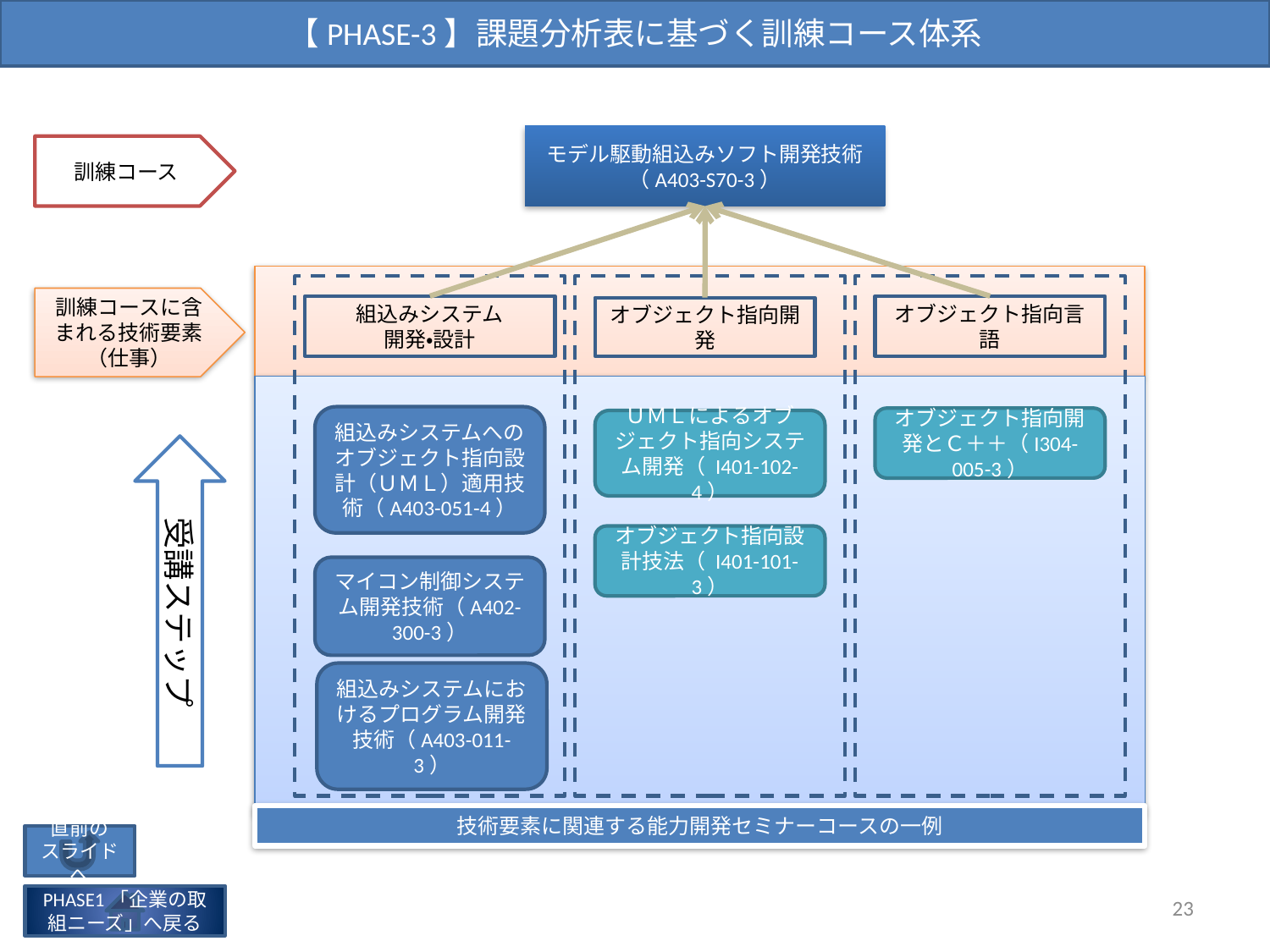

【PHASE-3】課題分析表に基づく訓練コース体系
モデル駆動組込みソフト開発技術
（A403-S70-3）
訓練コース

訓練コースに含まれる技術要素
（仕事）
組込みシステム
開発・設計
オブジェクト指向言語
オブジェクト指向開発

組込みシステムへのオブジェクト指向設計（ＵＭＬ）適用技術（A403-051-4）
オブジェクト指向開発とＣ＋＋（I304-005-3）
ＵＭＬによるオブジェクト指向システム開発（ I401-102-4）
受講ステップ
オブジェクト指向設計技法（ I401-101-3）
マイコン制御システム開発技術（A402-300-3）
組込みシステムにおけるプログラム開発技術（A403-011-3）
技術要素に関連する能力開発セミナーコースの一例
直前の
スライドへ
23
PHASE1「企業の取組ニーズ」へ戻る